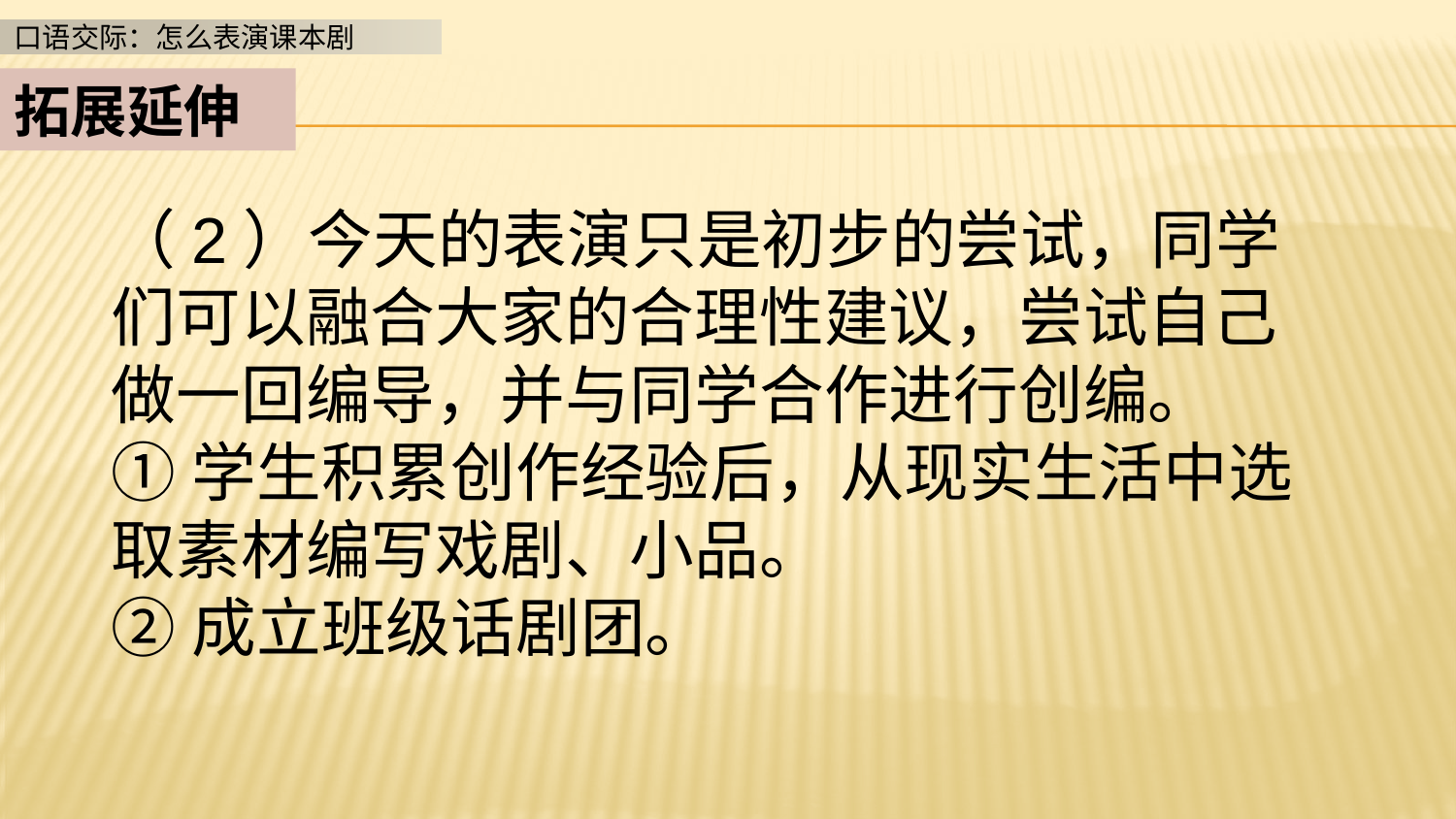

拓展延伸
（2）今天的表演只是初步的尝试，同学们可以融合大家的合理性建议，尝试自己做一回编导，并与同学合作进行创编。
①学生积累创作经验后，从现实生活中选取素材编写戏剧、小品。
②成立班级话剧团。